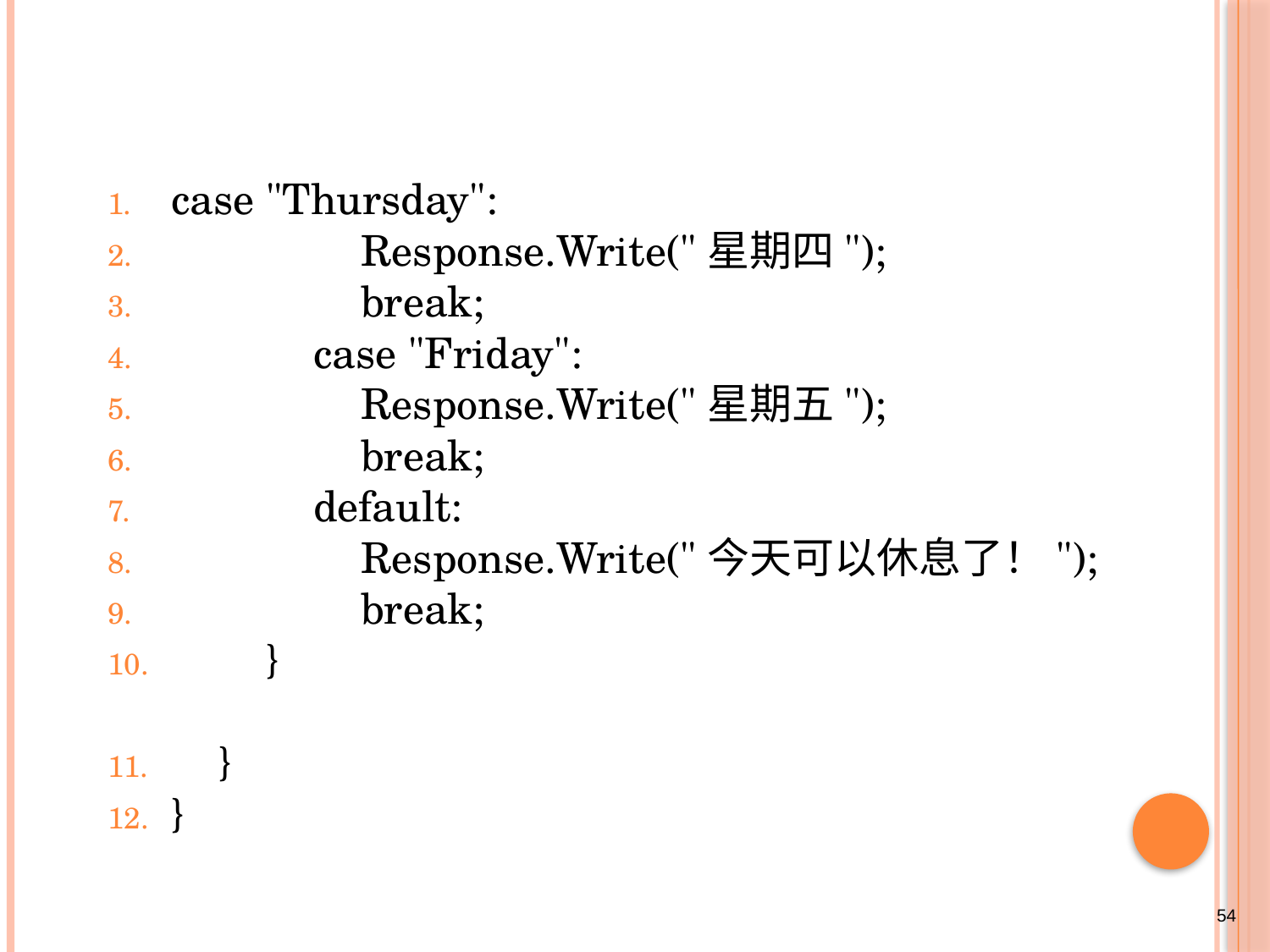

#
case "Thursday":
                Response.Write("星期四");
                break;
            case "Friday":
                Response.Write("星期五");
                break;
            default:
                Response.Write("今天可以休息了！");
                break;
        }

    }
}

54